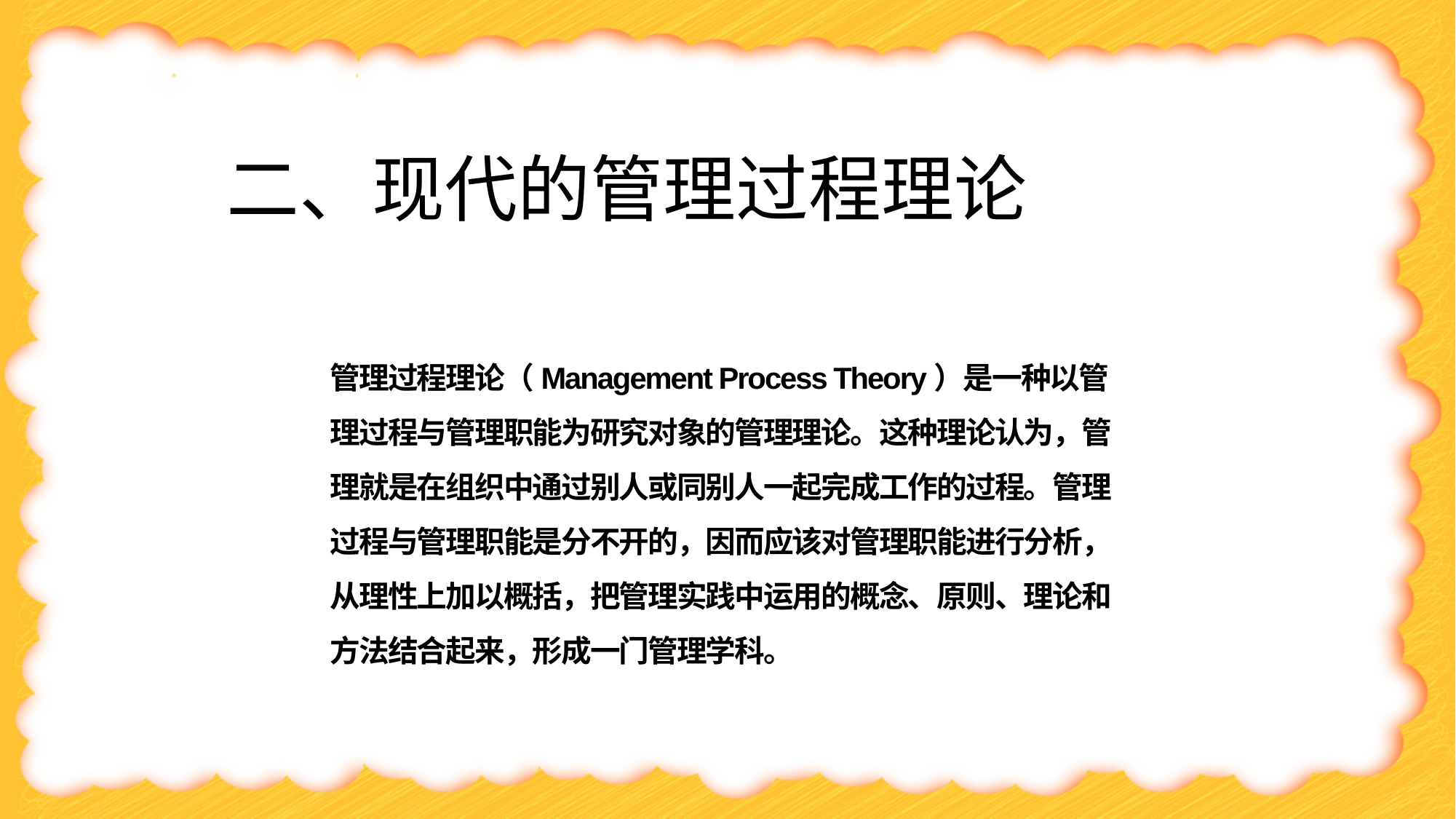

二、现代的管理过程理论
管理过程理论（Management Process Theory）是一种以管理过程与管理职能为研究对象的管理理论。这种理论认为，管理就是在组织中通过别人或同别人一起完成工作的过程。管理过程与管理职能是分不开的，因而应该对管理职能进行分析，从理性上加以概括，把管理实践中运用的概念、原则、理论和方法结合起来，形成一门管理学科。